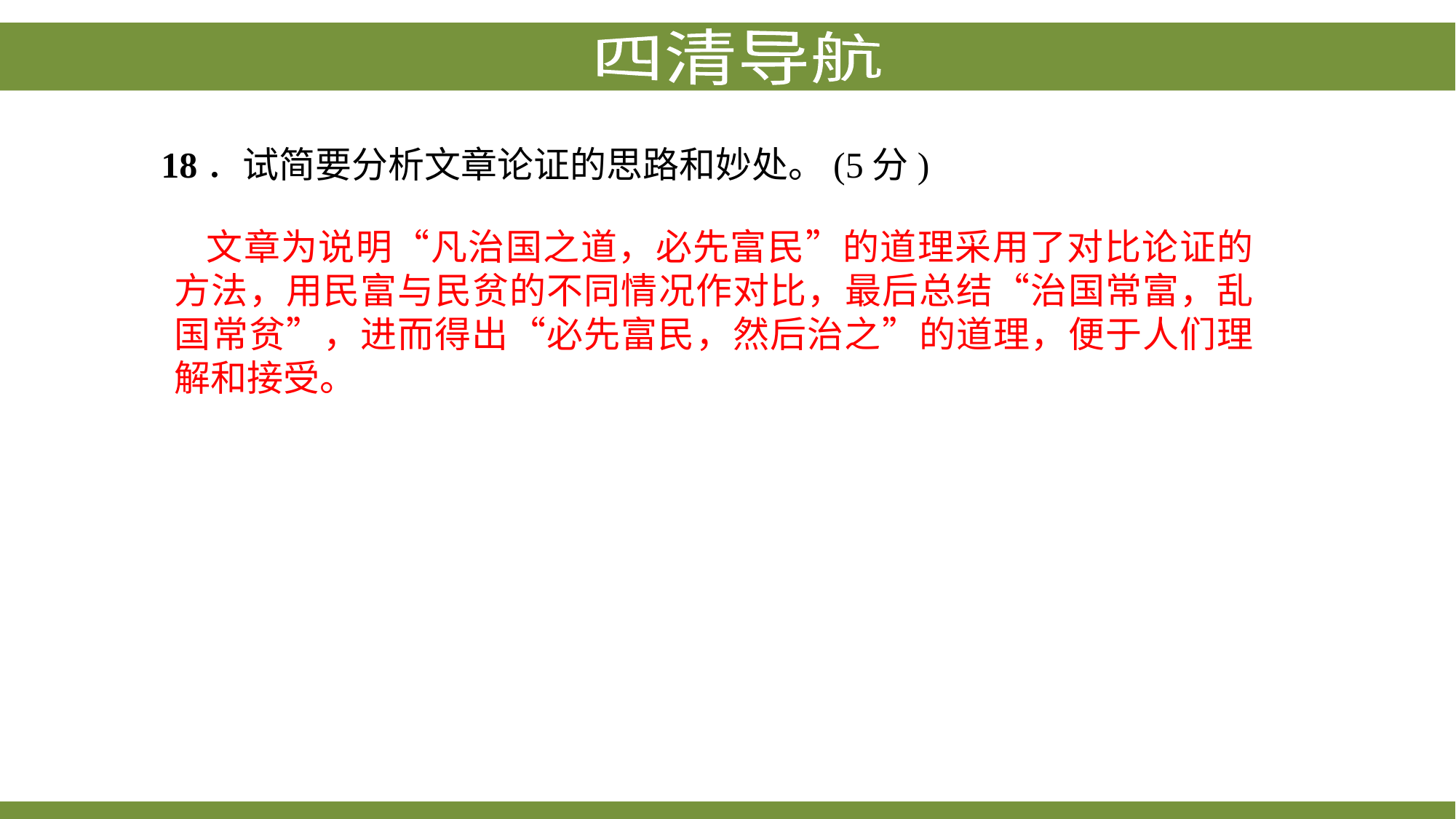

18．试简要分析文章论证的思路和妙处。(5分)
文章为说明“凡治国之道，必先富民”的道理采用了对比论证的方法，用民富与民贫的不同情况作对比，最后总结“治国常富，乱国常贫”，进而得出“必先富民，然后治之”的道理，便于人们理解和接受。